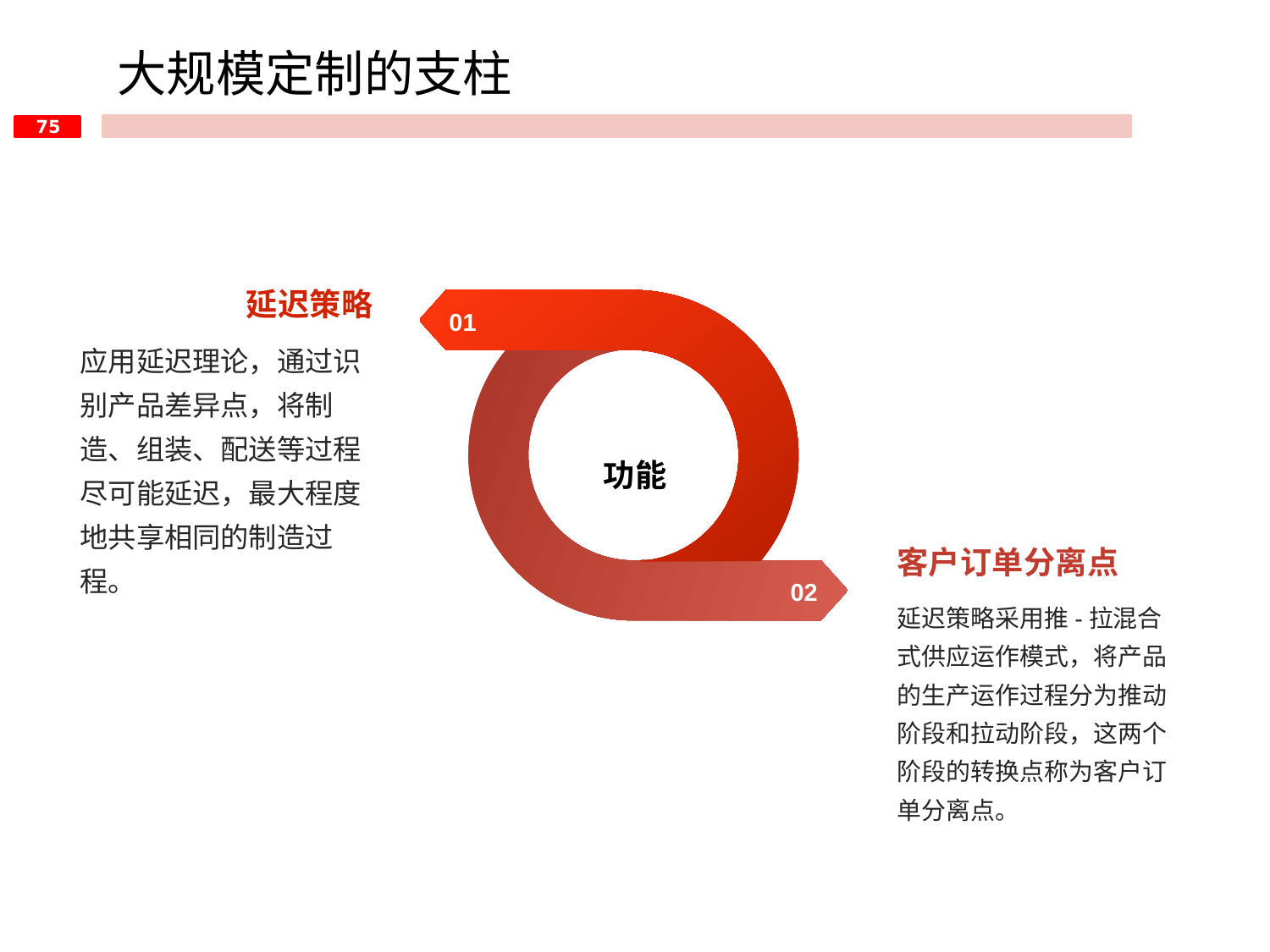

大规模定制的支柱
75
延迟策略

01
应用延迟理论，通过识别产品差异点，将制造、组装、配送等过程尽可能延迟，最大程度地共享相同的制造过程。

功能
客户订单分离点
02
延迟策略采用推-拉混合式供应运作模式，将产品的生产运作过程分为推动阶段和拉动阶段，这两个阶段的转换点称为客户订单分离点。